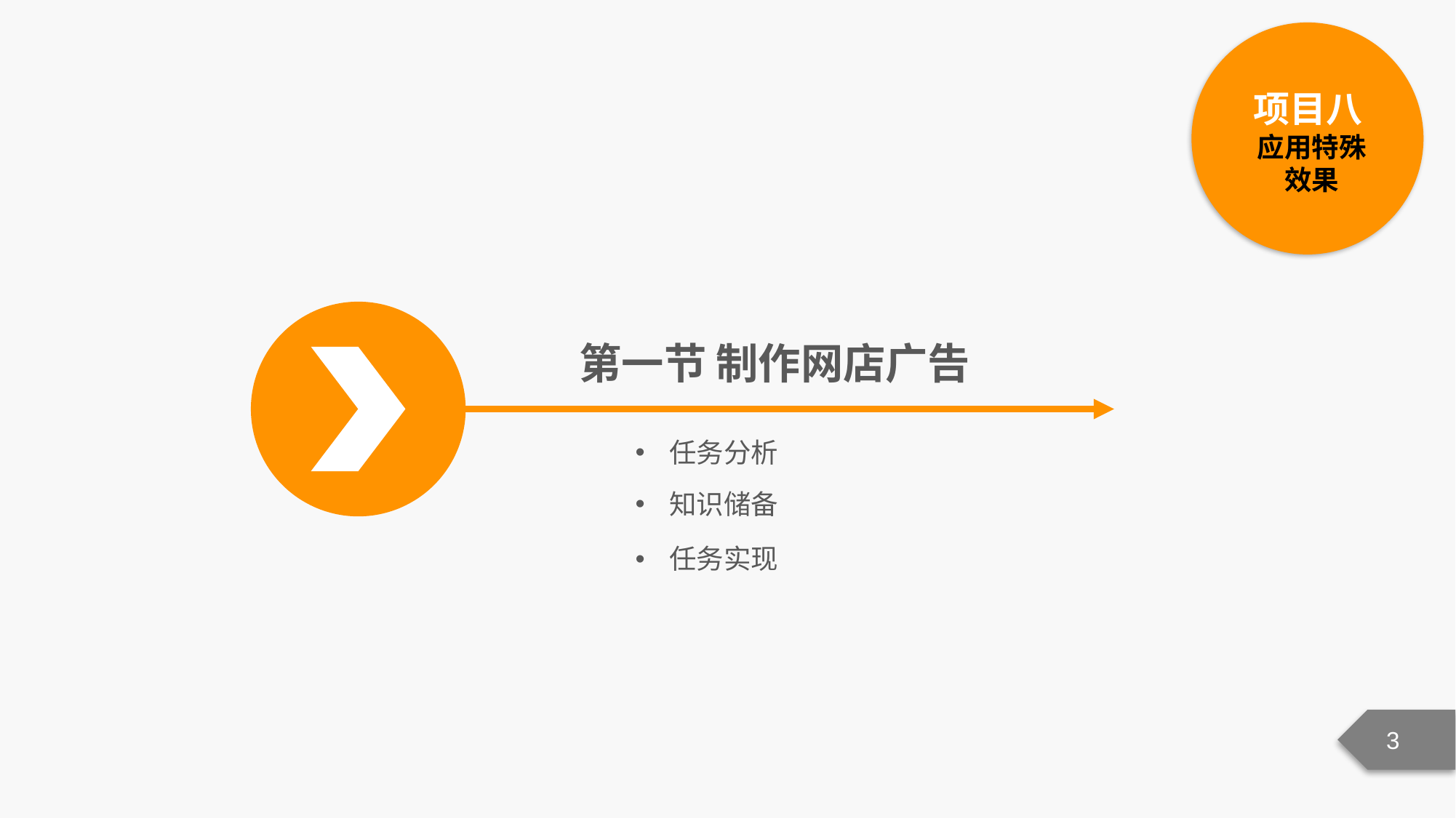

项目八
应用特殊
效果

第一节 制作网店广告

任务分析
知识储备
任务实现